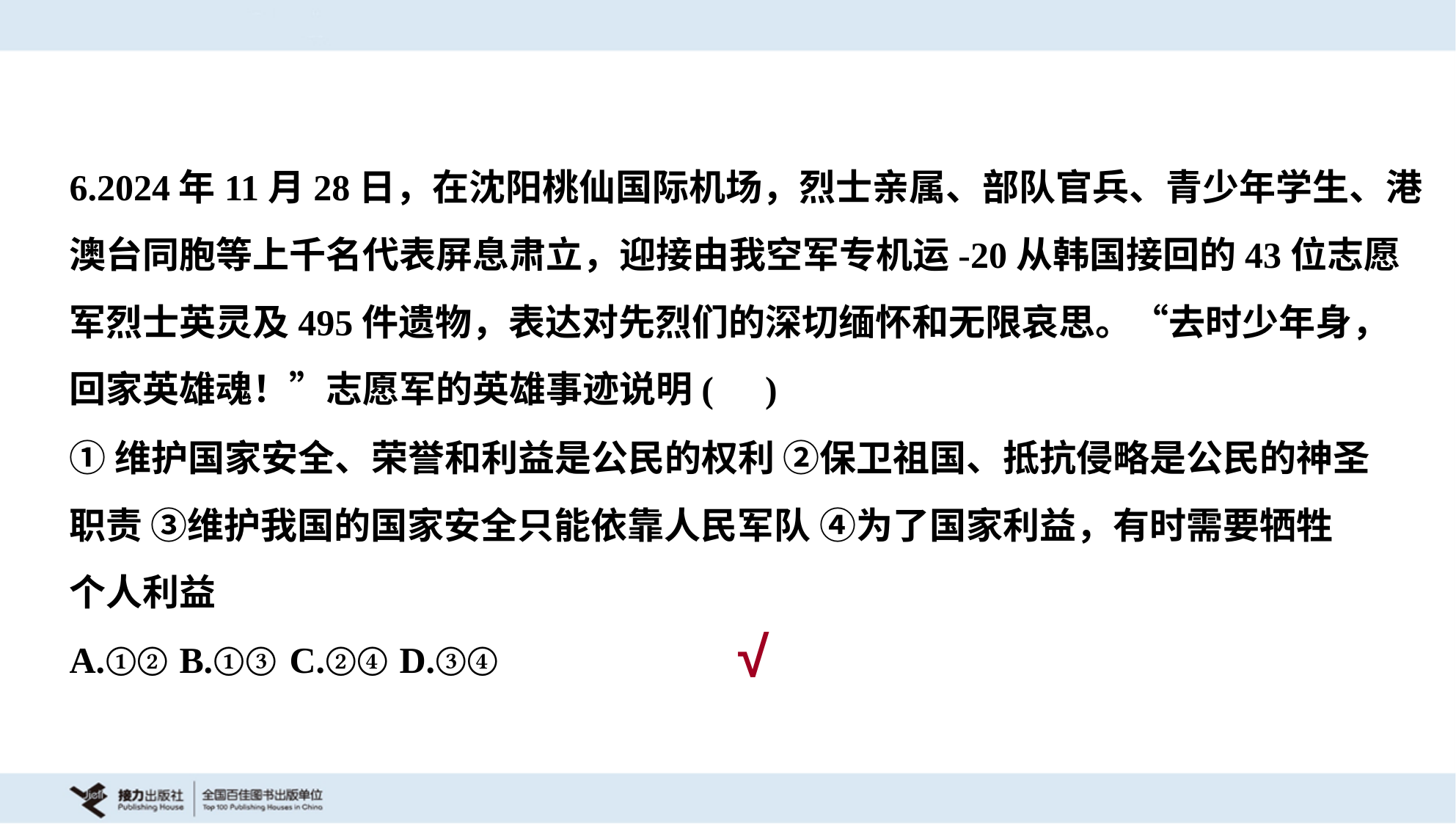

6.2024年11月28日，在沈阳桃仙国际机场，烈士亲属、部队官兵、青少年学生、港
澳台同胞等上千名代表屏息肃立，迎接由我空军专机运-20从韩国接回的43位志愿
军烈士英灵及495件遗物，表达对先烈们的深切缅怀和无限哀思。“去时少年身，
回家英雄魂！”志愿军的英雄事迹说明(     )
①维护国家安全、荣誉和利益是公民的权利 ②保卫祖国、抵抗侵略是公民的神圣
职责 ③维护我国的国家安全只能依靠人民军队 ④为了国家利益，有时需要牺牲
个人利益
A.①②	B.①③	C.②④	D.③④
√